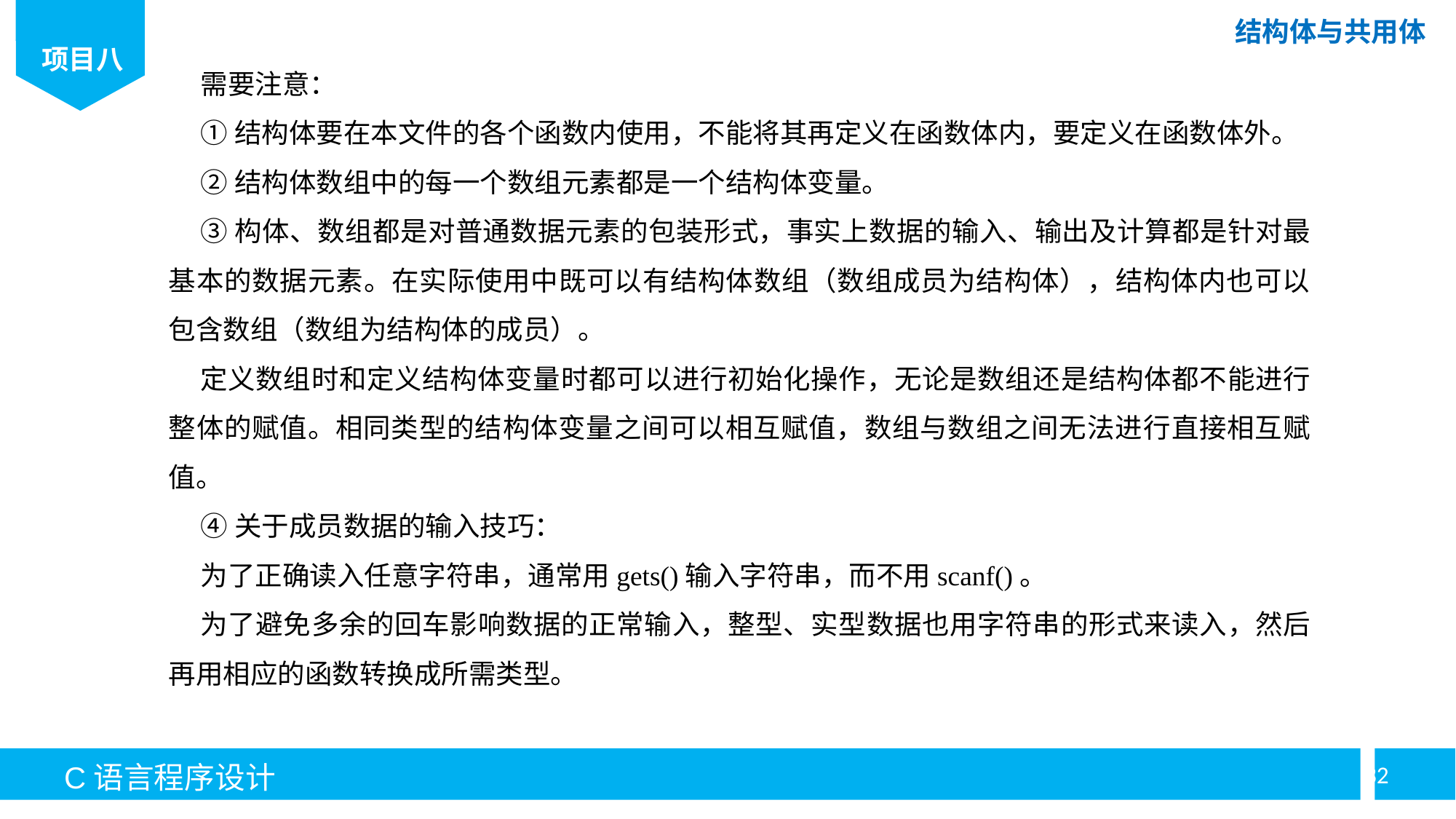

需要注意：
①结构体要在本文件的各个函数内使用，不能将其再定义在函数体内，要定义在函数体外。
②结构体数组中的每一个数组元素都是一个结构体变量。
③构体、数组都是对普通数据元素的包装形式，事实上数据的输入、输出及计算都是针对最基本的数据元素。在实际使用中既可以有结构体数组（数组成员为结构体），结构体内也可以包含数组（数组为结构体的成员）。
定义数组时和定义结构体变量时都可以进行初始化操作，无论是数组还是结构体都不能进行整体的赋值。相同类型的结构体变量之间可以相互赋值，数组与数组之间无法进行直接相互赋值。
④关于成员数据的输入技巧：
为了正确读入任意字符串，通常用gets()输入字符串，而不用scanf()。
为了避免多余的回车影响数据的正常输入，整型、实型数据也用字符串的形式来读入，然后再用相应的函数转换成所需类型。